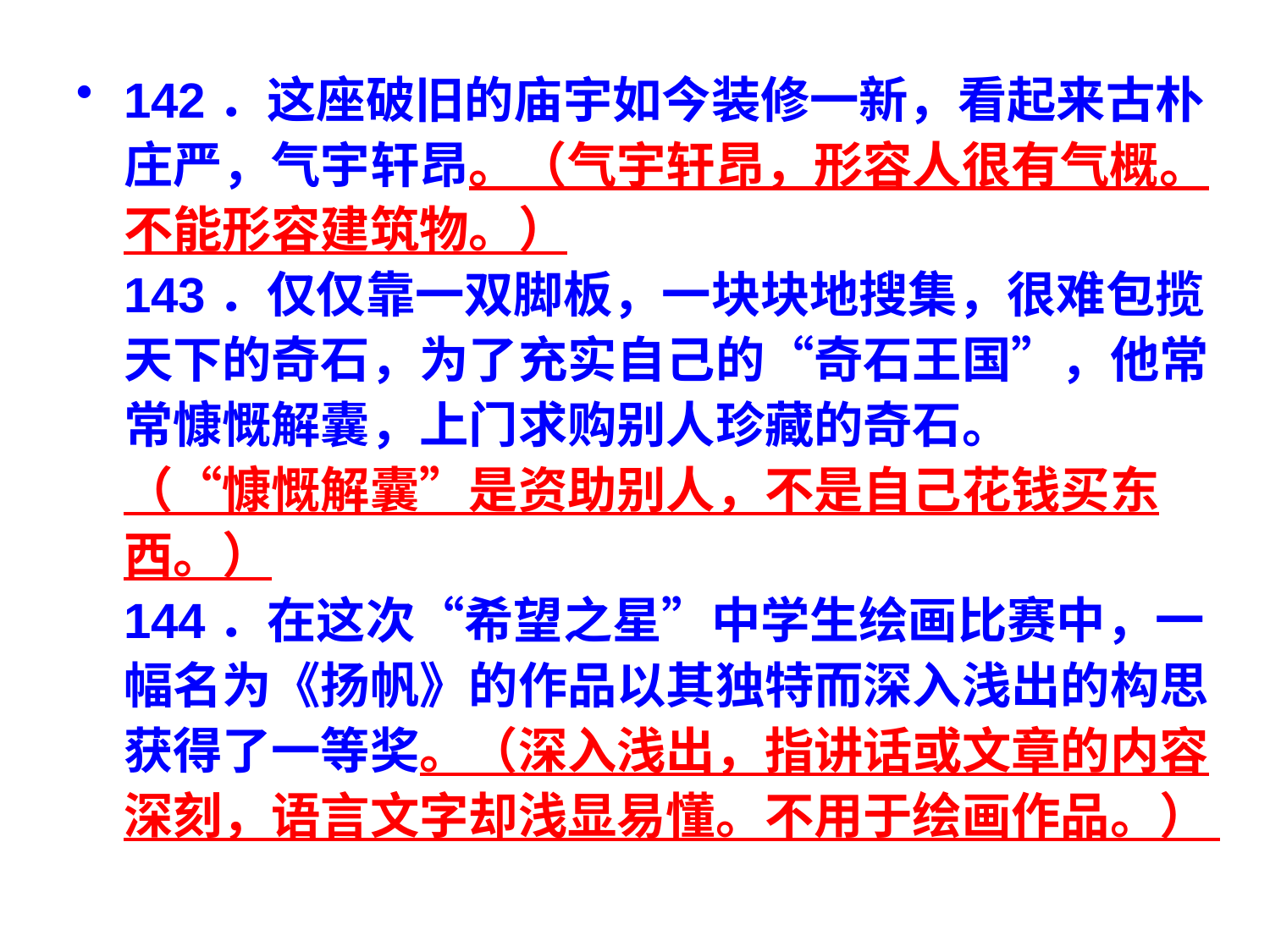

142．这座破旧的庙宇如今装修一新，看起来古朴庄严，气宇轩昂。（气宇轩昂，形容人很有气概。不能形容建筑物。）
143．仅仅靠一双脚板，一块块地搜集，很难包揽天下的奇石，为了充实自己的“奇石王国”，他常常慷慨解囊，上门求购别人珍藏的奇石。
（“慷慨解囊”是资助别人，不是自己花钱买东西。） 
144．在这次“希望之星”中学生绘画比赛中，一幅名为《扬帆》的作品以其独特而深入浅出的构思获得了一等奖。（深入浅出，指讲话或文章的内容深刻，语言文字却浅显易懂。不用于绘画作品。）